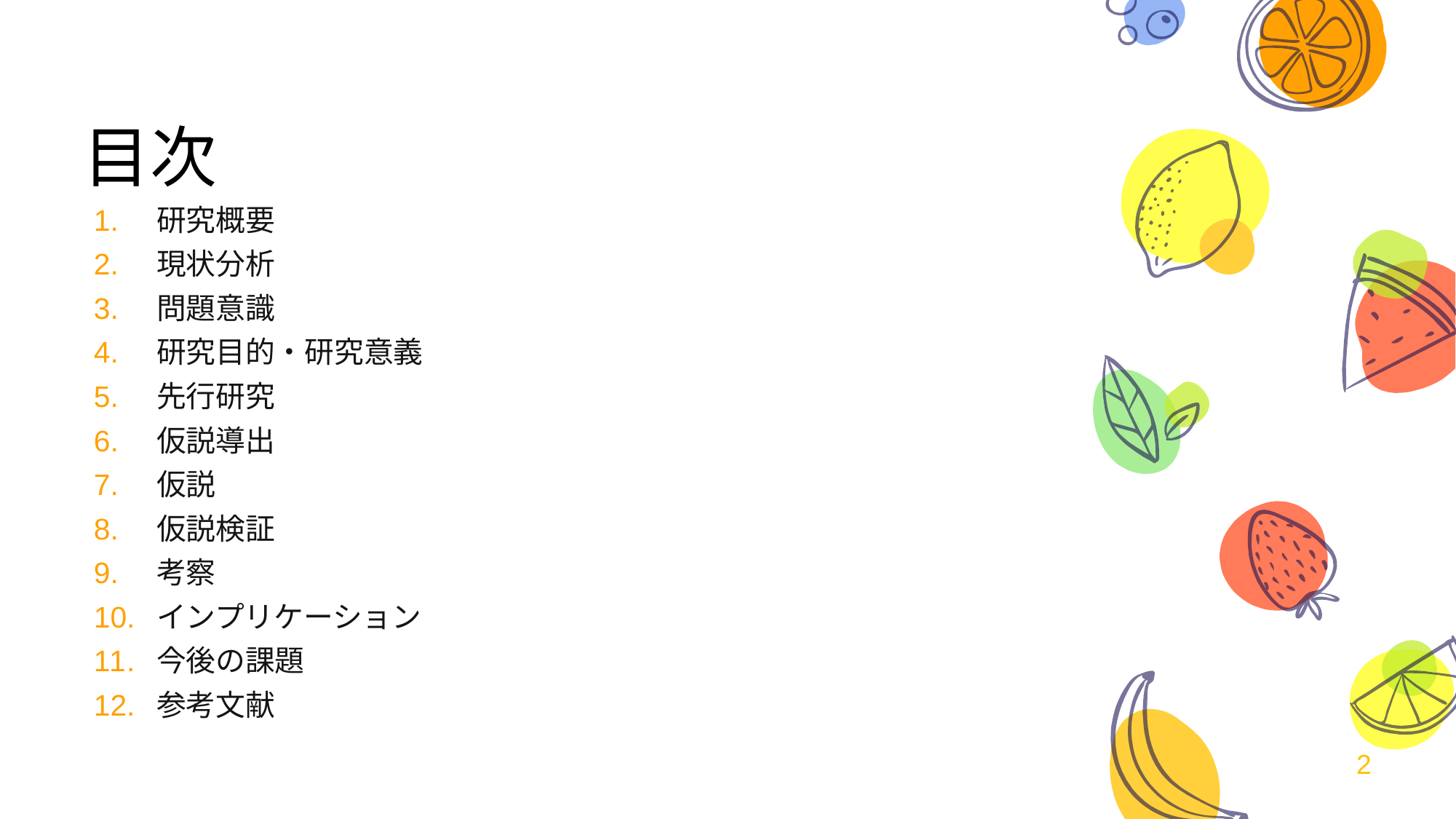

# 目次
研究概要
現状分析
問題意識
研究目的・研究意義
先行研究
仮説導出
仮説
仮説検証
考察
インプリケーション
今後の課題
参考文献
2